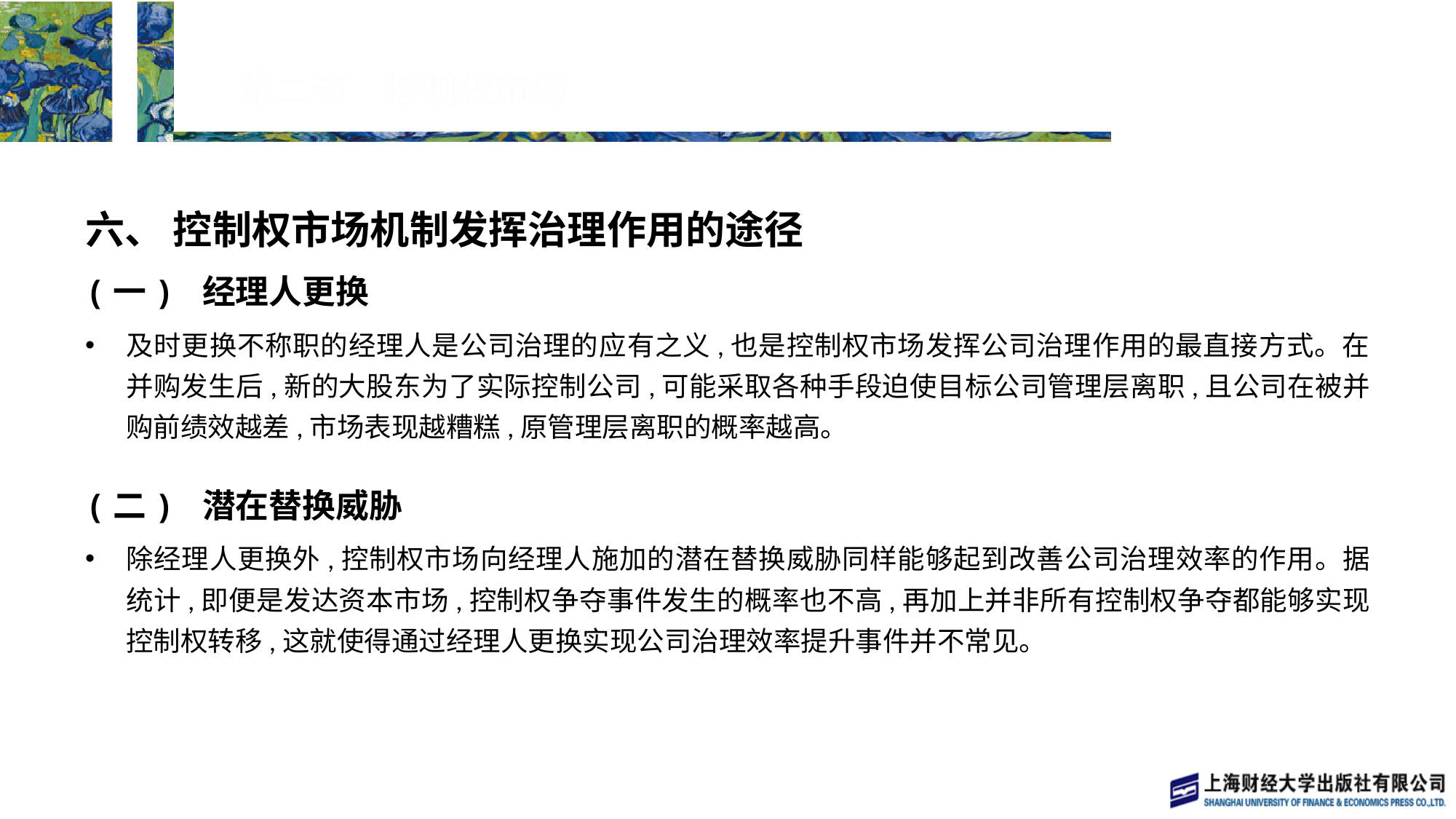

# 第二节　控制权市场
六、 控制权市场机制发挥治理作用的途径
(一) 经理人更换
及时更换不称职的经理人是公司治理的应有之义,也是控制权市场发挥公司治理作用的最直接方式。在并购发生后,新的大股东为了实际控制公司,可能采取各种手段迫使目标公司管理层离职,且公司在被并购前绩效越差,市场表现越糟糕,原管理层离职的概率越高。
(二) 潜在替换威胁
除经理人更换外,控制权市场向经理人施加的潜在替换威胁同样能够起到改善公司治理效率的作用。据统计,即便是发达资本市场,控制权争夺事件发生的概率也不高,再加上并非所有控制权争夺都能够实现控制权转移,这就使得通过经理人更换实现公司治理效率提升事件并不常见。